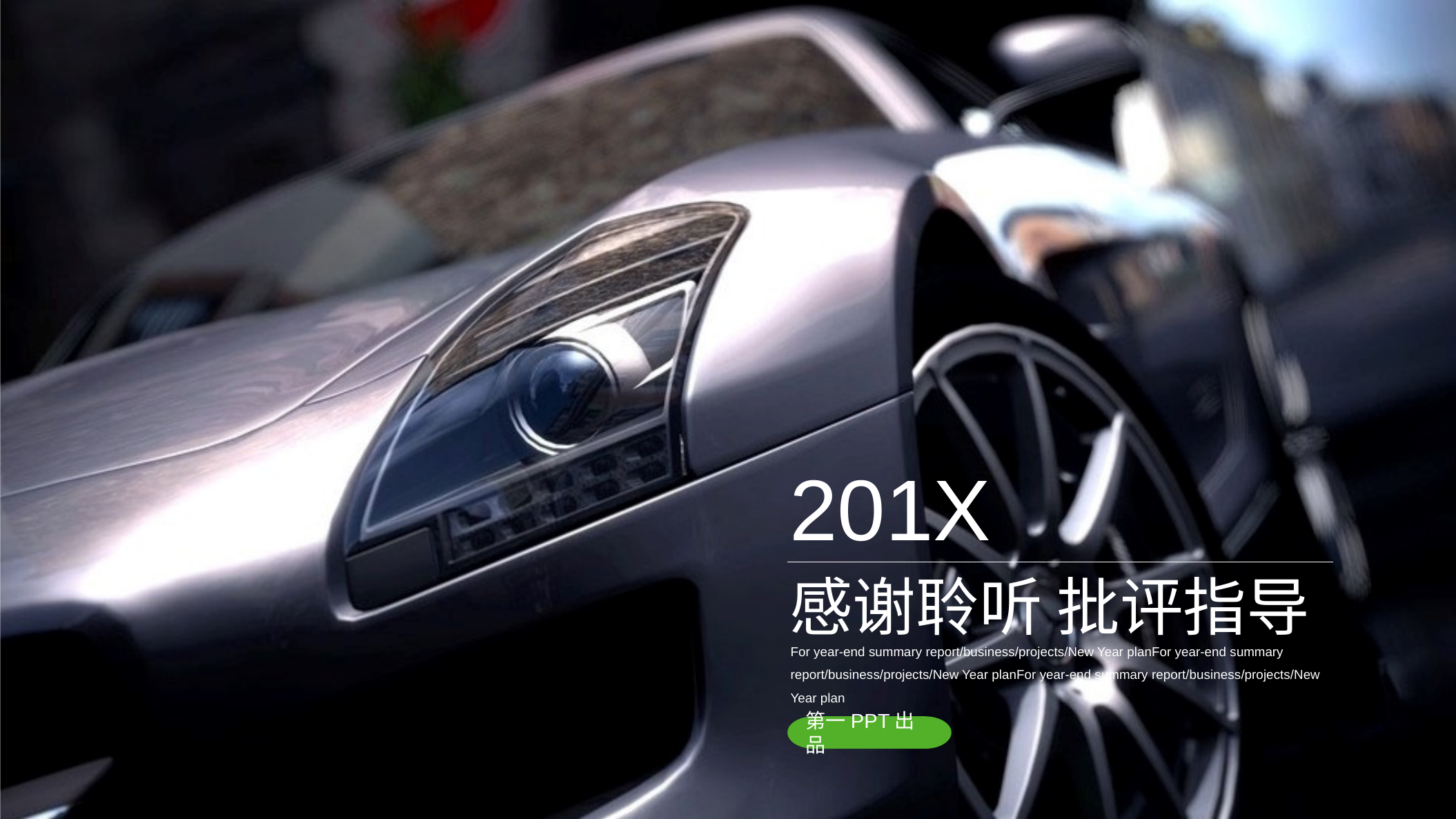

201X
感谢聆听 批评指导
For year-end summary report/business/projects/New Year planFor year-end summary report/business/projects/New Year planFor year-end summary report/business/projects/New Year plan
第一PPT出品